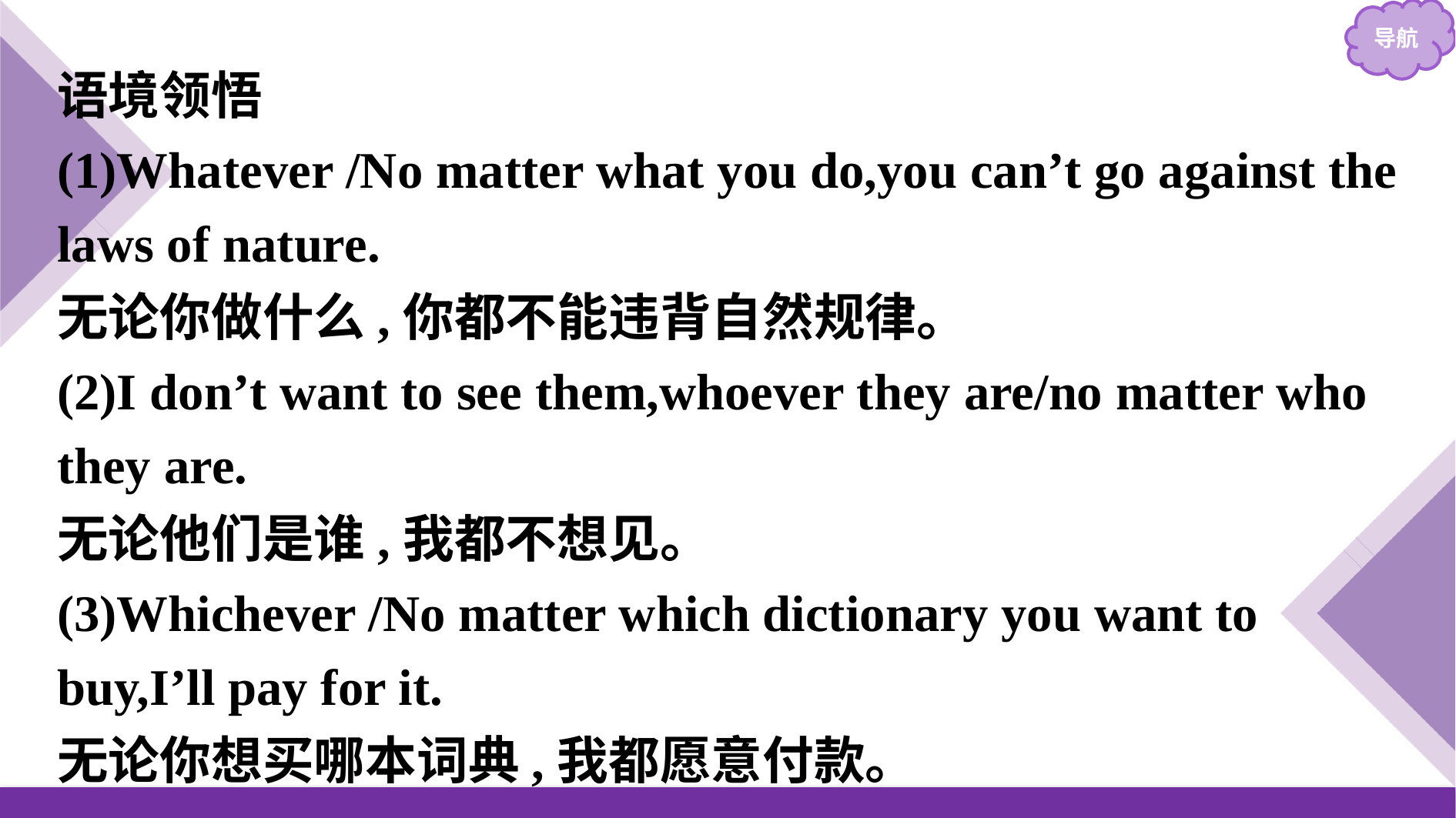

语境领悟
(1)Whatever /No matter what you do,you can’t go against the laws of nature.
无论你做什么,你都不能违背自然规律。
(2)I don’t want to see them,whoever they are/no matter who they are.
无论他们是谁,我都不想见。
(3)Whichever /No matter which dictionary you want to buy,I’ll pay for it.
无论你想买哪本词典,我都愿意付款。